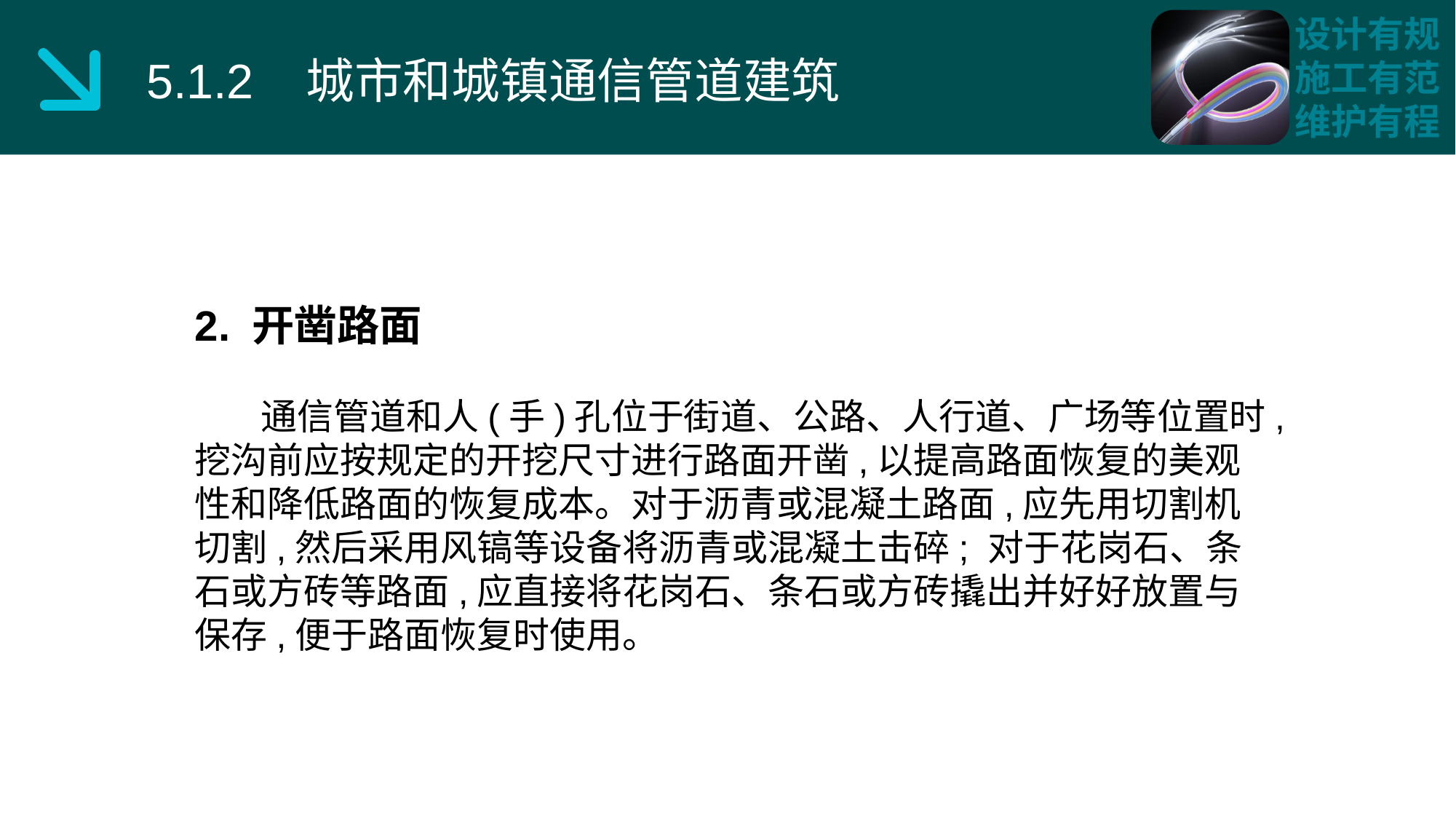

5.1.2   城市和城镇通信管道建筑

2. 开凿路面

       通信管道和人(手)孔位于街道、公路、人行道、广场等位置时,挖沟前应按规定的开挖尺寸进行路面开凿,以提高路面恢复的美观性和降低路面的恢复成本。对于沥青或混凝土路面,应先用切割机切割,然后采用风镐等设备将沥青或混凝土击碎; 对于花岗石、条石或方砖等路面,应直接将花岗石、条石或方砖撬出并好好放置与保存,便于路面恢复时使用。